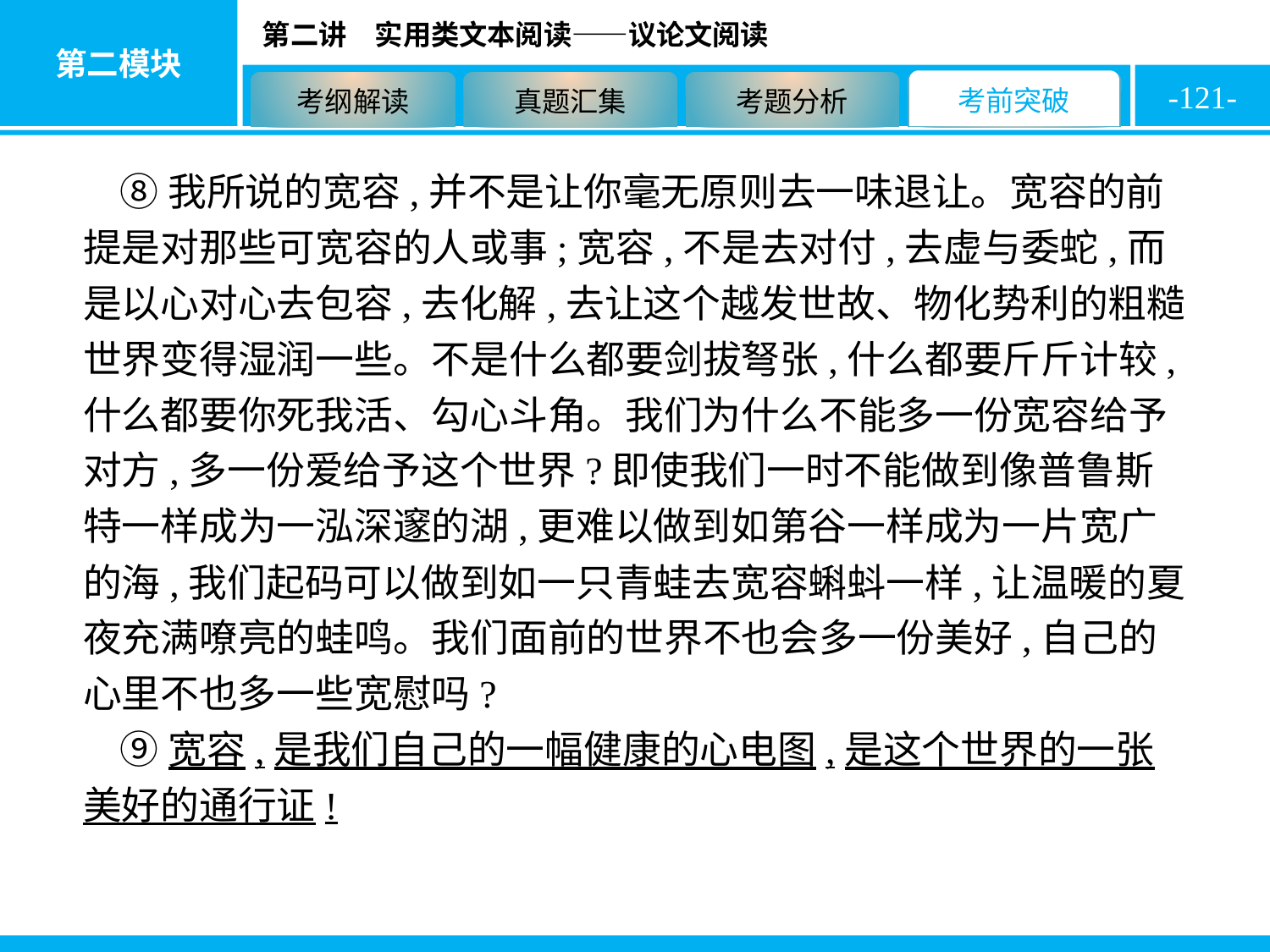

-121-
⑧我所说的宽容,并不是让你毫无原则去一味退让。宽容的前提是对那些可宽容的人或事;宽容,不是去对付,去虚与委蛇,而是以心对心去包容,去化解,去让这个越发世故、物化势利的粗糙世界变得湿润一些。不是什么都要剑拔弩张,什么都要斤斤计较,什么都要你死我活、勾心斗角。我们为什么不能多一份宽容给予对方,多一份爱给予这个世界?即使我们一时不能做到像普鲁斯特一样成为一泓深邃的湖,更难以做到如第谷一样成为一片宽广的海,我们起码可以做到如一只青蛙去宽容蝌蚪一样,让温暖的夏夜充满嘹亮的蛙鸣。我们面前的世界不也会多一份美好,自己的心里不也多一些宽慰吗?
⑨宽容,是我们自己的一幅健康的心电图,是这个世界的一张美好的通行证!